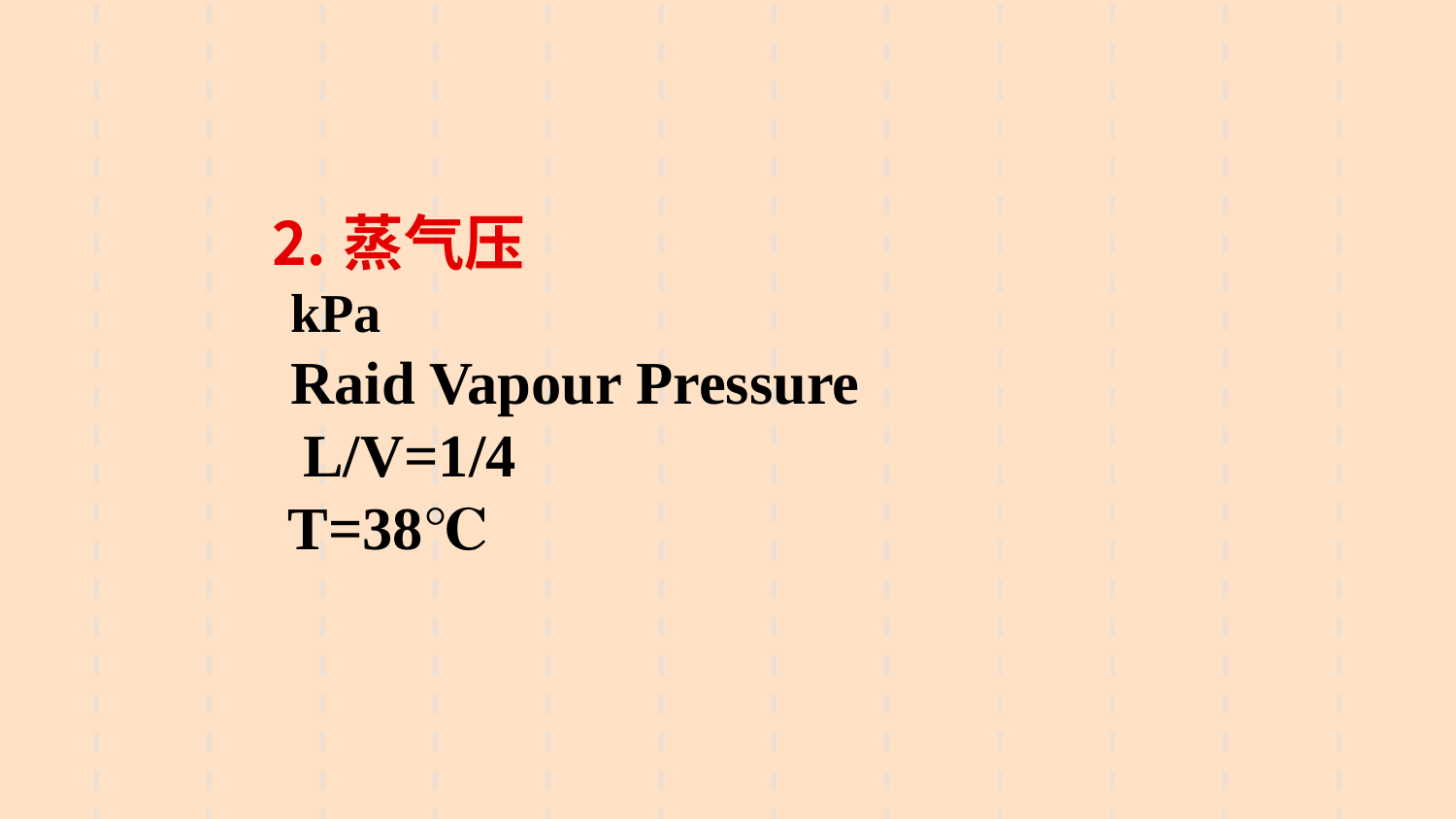

⒉蒸气压
      kPa
      Raid Vapour Pressure
     L/V=1/4
    T=38℃